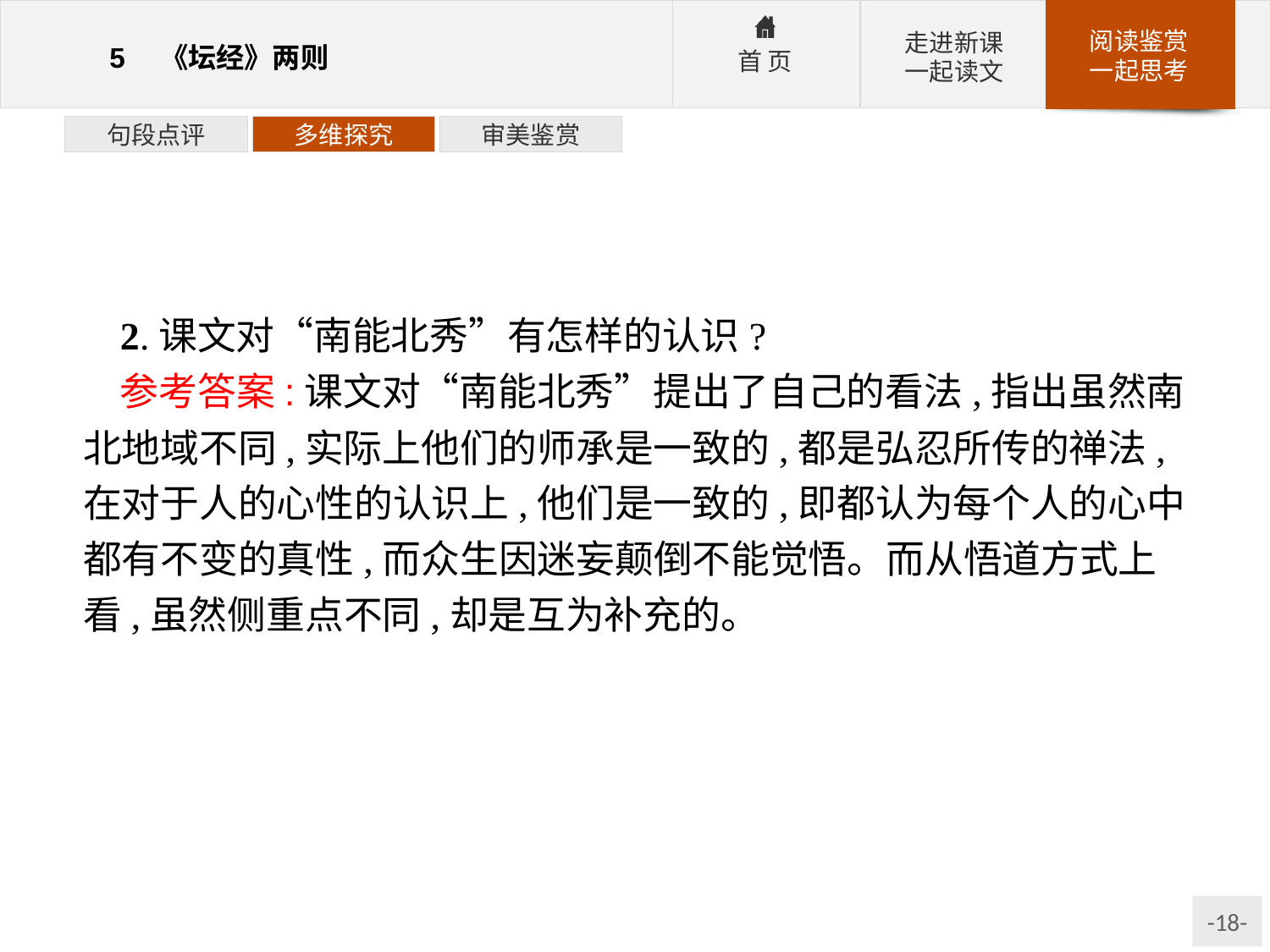

句段点评
多维探究
审美鉴赏
2.课文对“南能北秀”有怎样的认识?
参考答案:课文对“南能北秀”提出了自己的看法,指出虽然南北地域不同,实际上他们的师承是一致的,都是弘忍所传的禅法,在对于人的心性的认识上,他们是一致的,即都认为每个人的心中都有不变的真性,而众生因迷妄颠倒不能觉悟。而从悟道方式上看,虽然侧重点不同,却是互为补充的。